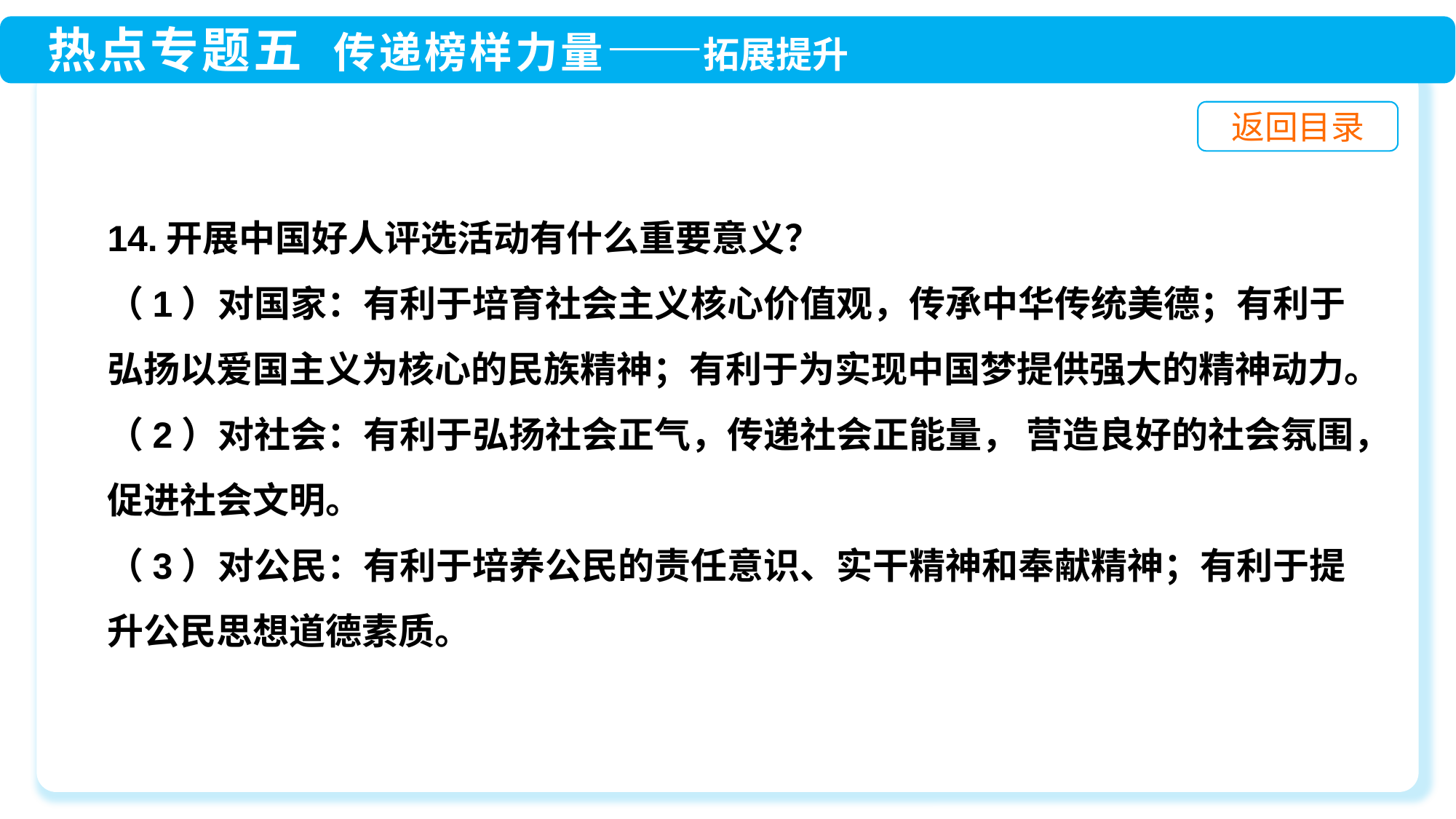

14.开展中国好人评选活动有什么重要意义？
（1）对国家：有利于培育社会主义核心价值观，传承中华传统美德；有利于弘扬以爱国主义为核心的民族精神；有利于为实现中国梦提供强大的精神动力。
（2）对社会：有利于弘扬社会正气，传递社会正能量， 营造良好的社会氛围，促进社会文明。
（3）对公民：有利于培养公民的责任意识、实干精神和奉献精神；有利于提升公民思想道德素质。